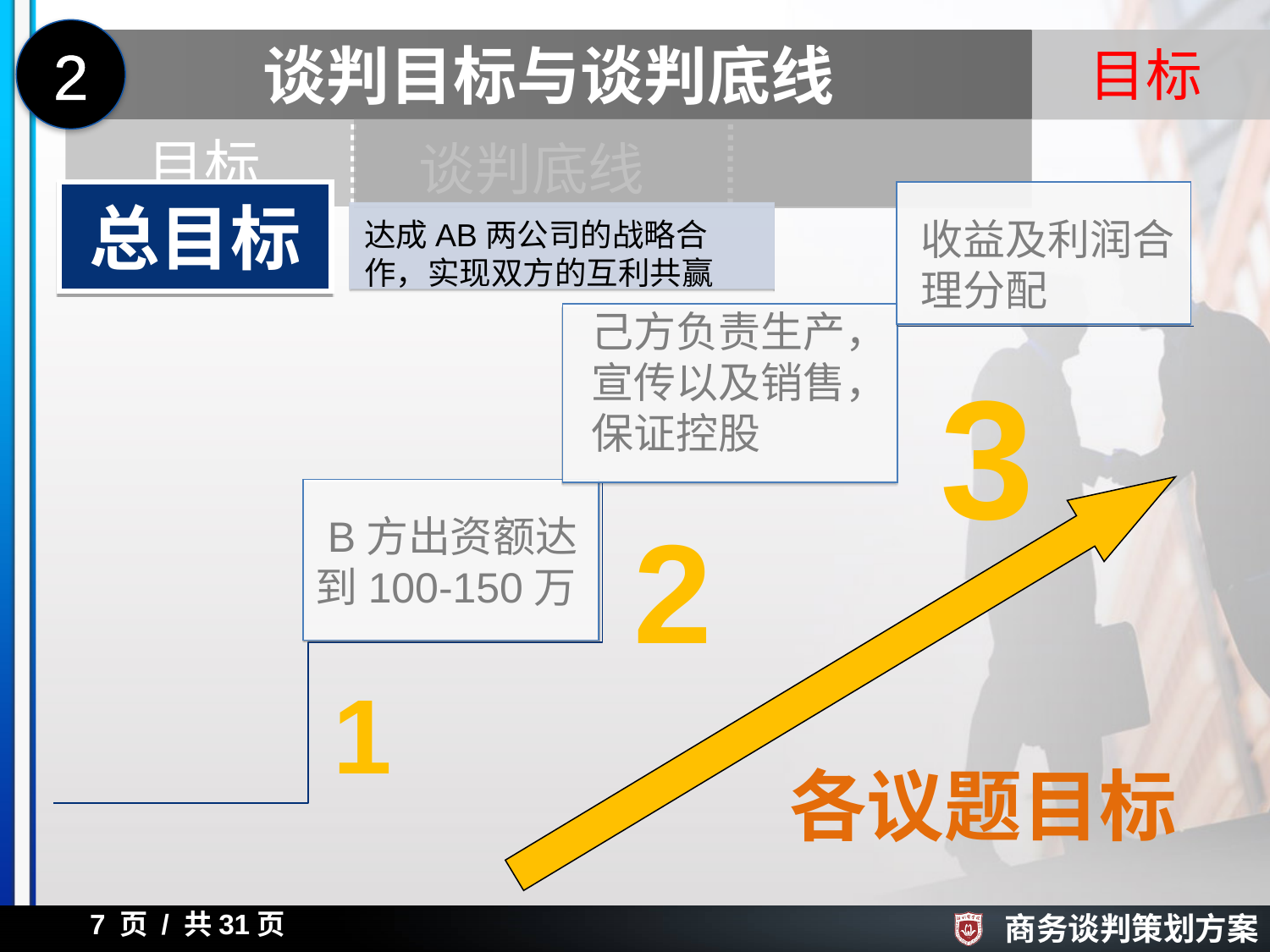

2
谈判目标与谈判底线

目标

目标

谈判底线

总目标

收益及利润合理分配

达成AB两公司的战略合作，实现双方的互利共赢
己方负责生产，宣传以及销售，保证控股

3

2
 B方出资额达到100-150万

1
各议题目标
7 页 / 共31页